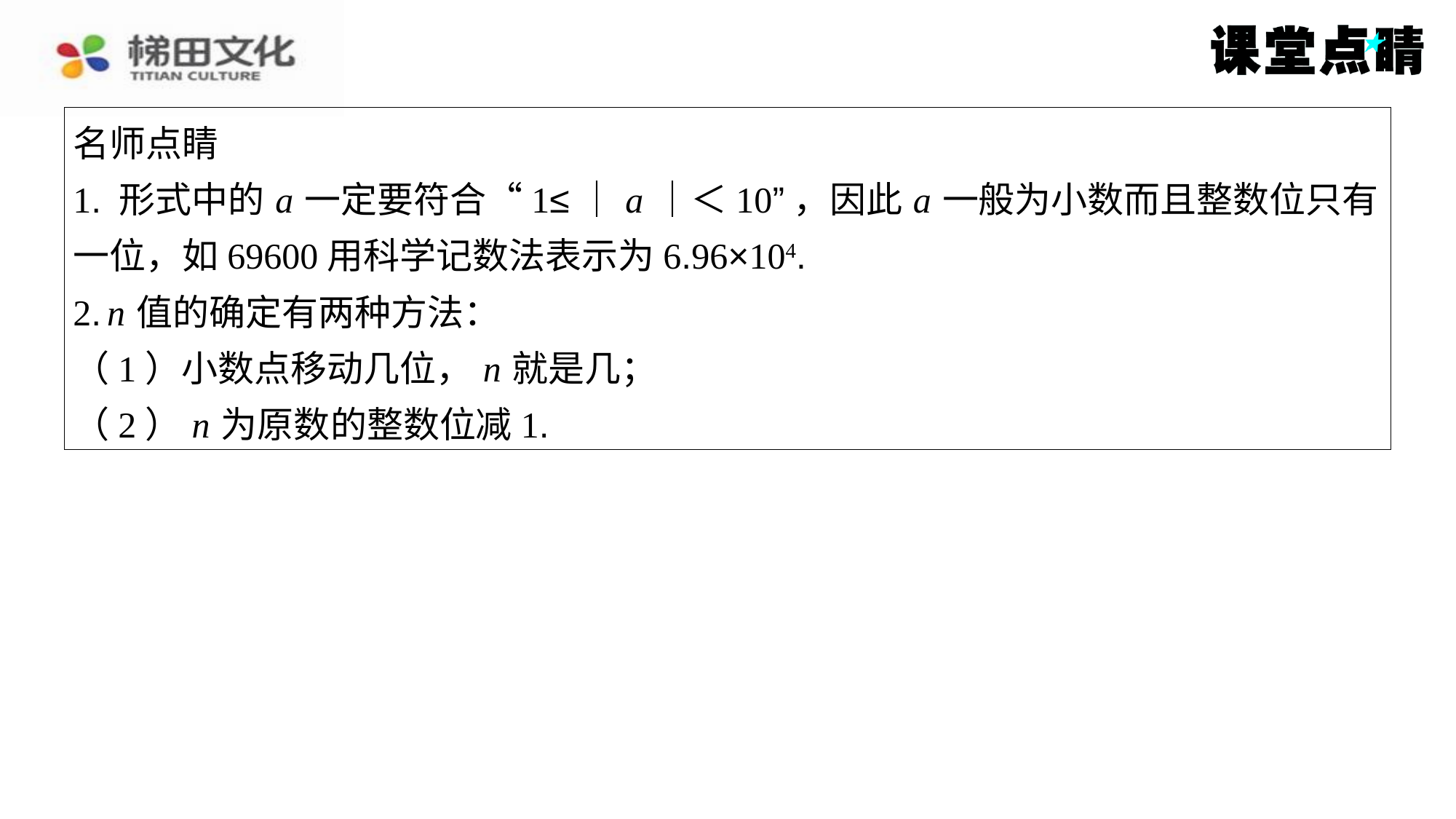

名师点睛
1. 形式中的 a 一定要符合“1≤｜ a ｜＜10”，因此 a 一般为小数而且整数位只有
一位，如69600用科学记数法表示为6.96×104.
2. n 值的确定有两种方法：
（1）小数点移动几位， n 就是几；
（2） n 为原数的整数位减1.